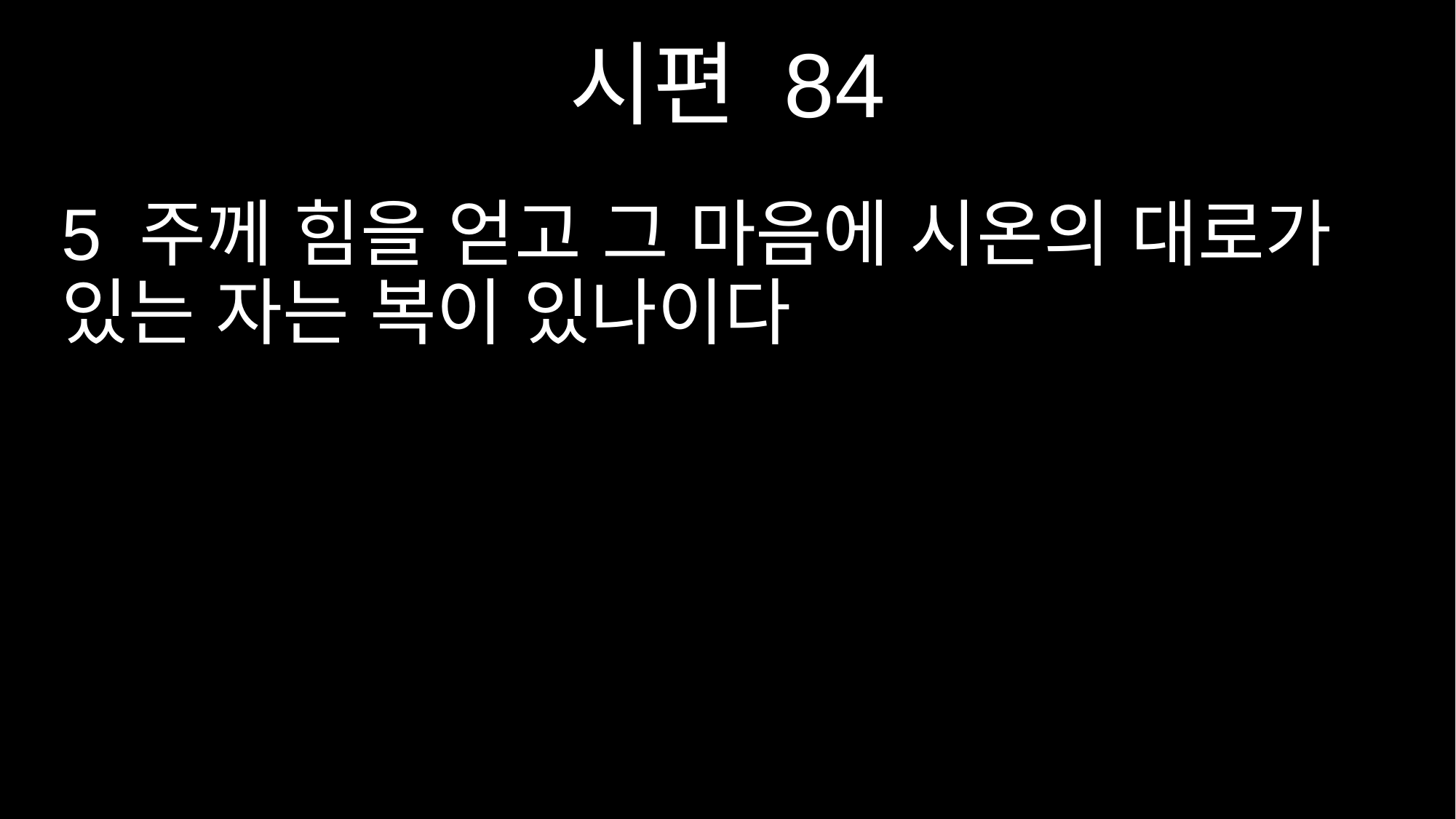

시편 84
5 주께 힘을 얻고 그 마음에 시온의 대로가 있는 자는 복이 있나이다